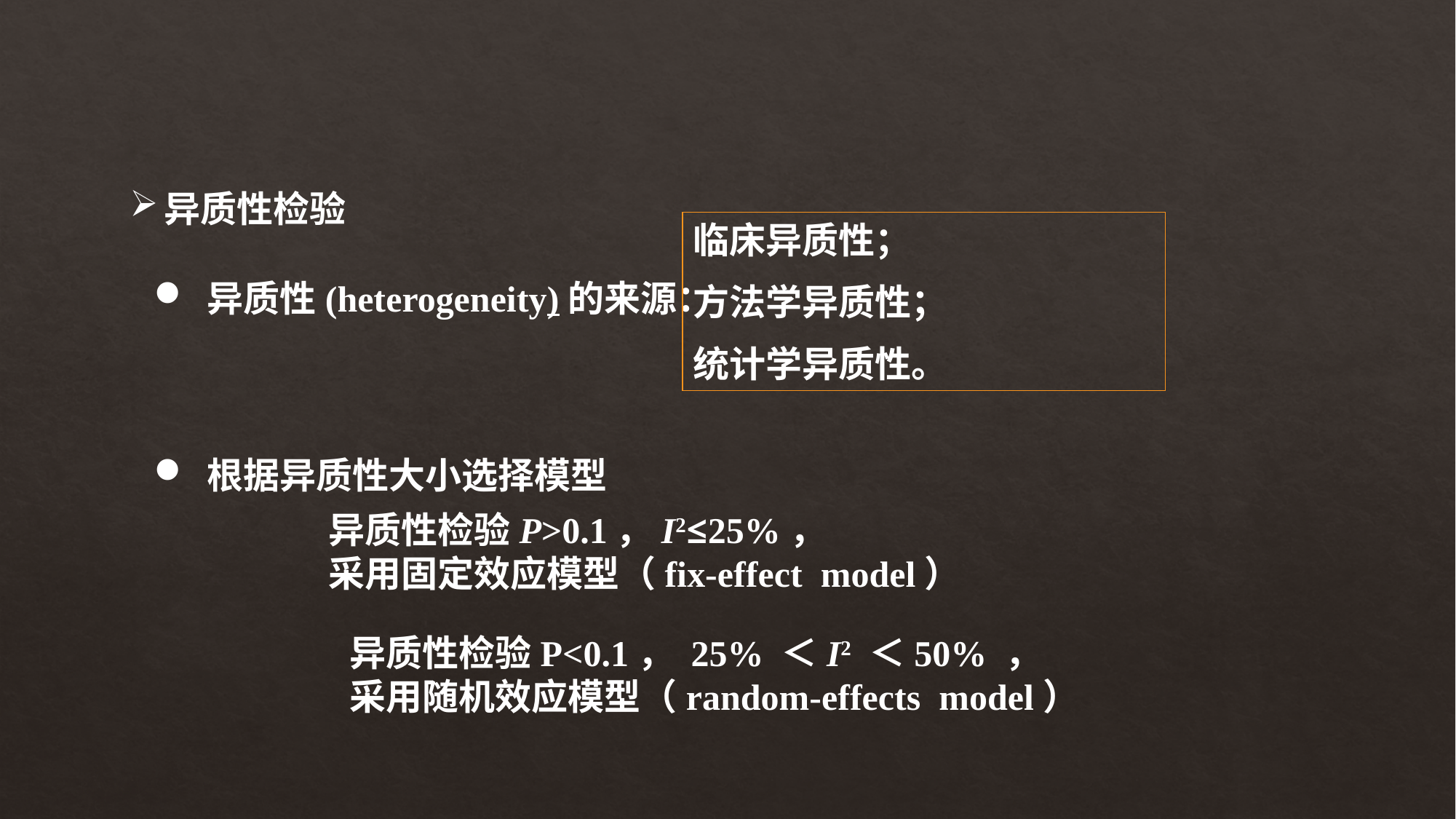

异质性检验
临床异质性；
方法学异质性；
统计学异质性。
 异质性(heterogeneity)的来源：

 根据异质性大小选择模型
异质性检验P>0.1，I2≤25%，
采用固定效应模型（fix-effect  model）
异质性检验P<0.1， 25% ＜I2 ＜50% ，
采用随机效应模型（random-effects  model）